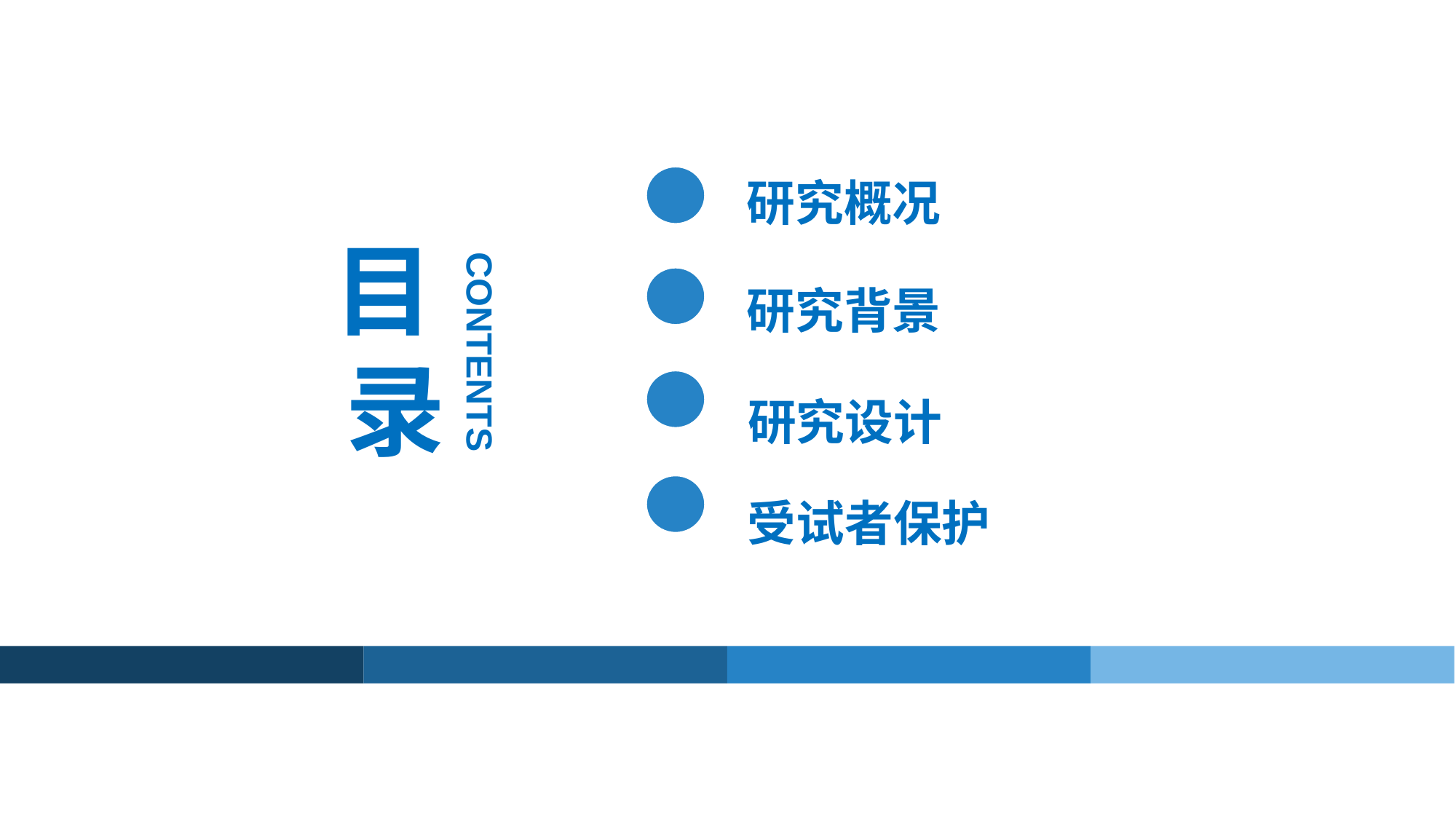

研究概况

目
录

CONTENTS

研究背景
研究设计
受试者保护